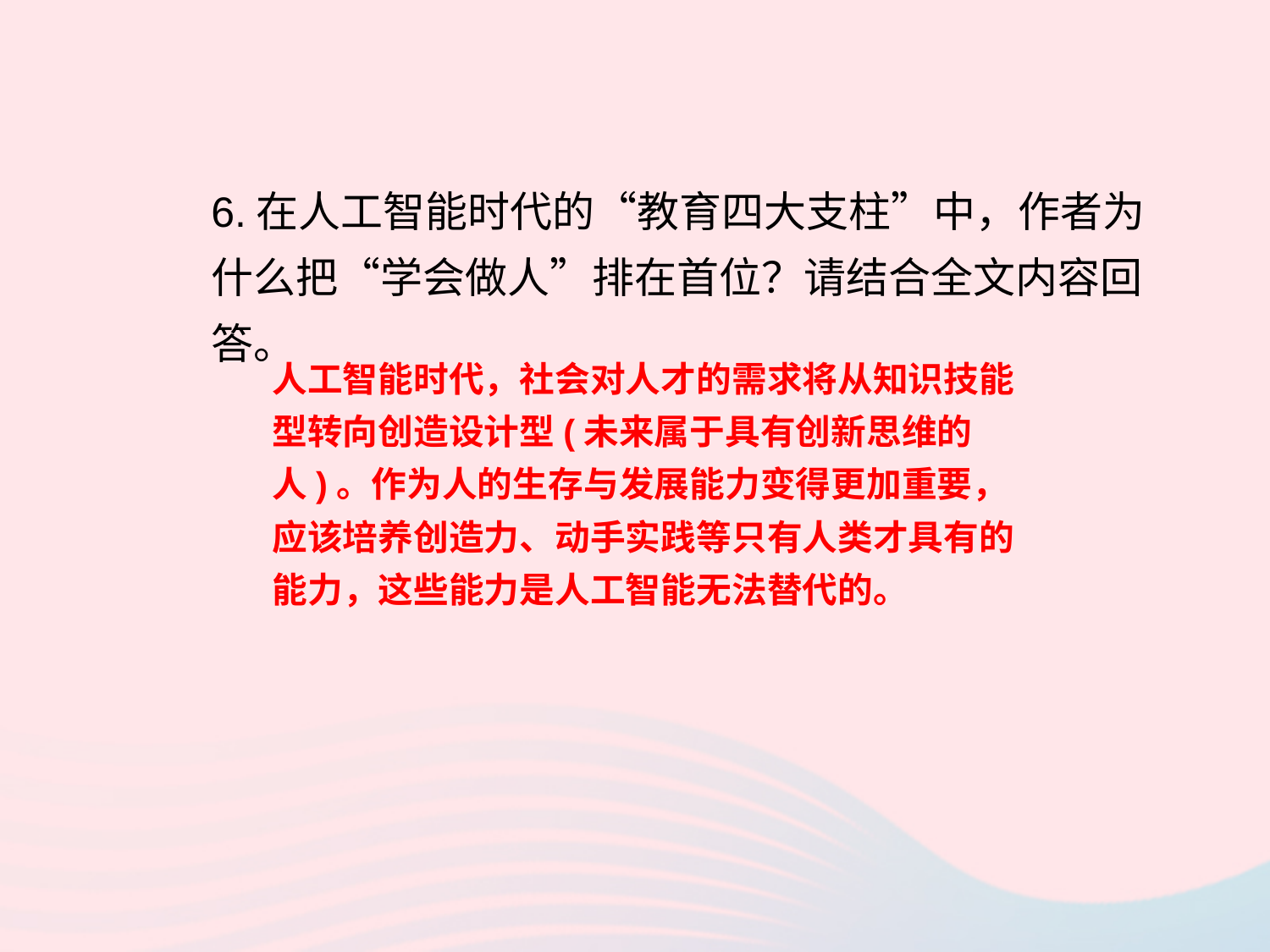

6.在人工智能时代的“教育四大支柱”中，作者为什么把“学会做人”排在首位？请结合全文内容回答。
人工智能时代，社会对人才的需求将从知识技能型转向创造设计型(未来属于具有创新思维的人)。作为人的生存与发展能力变得更加重要，应该培养创造力、动手实践等只有人类才具有的能力，这些能力是人工智能无法替代的。